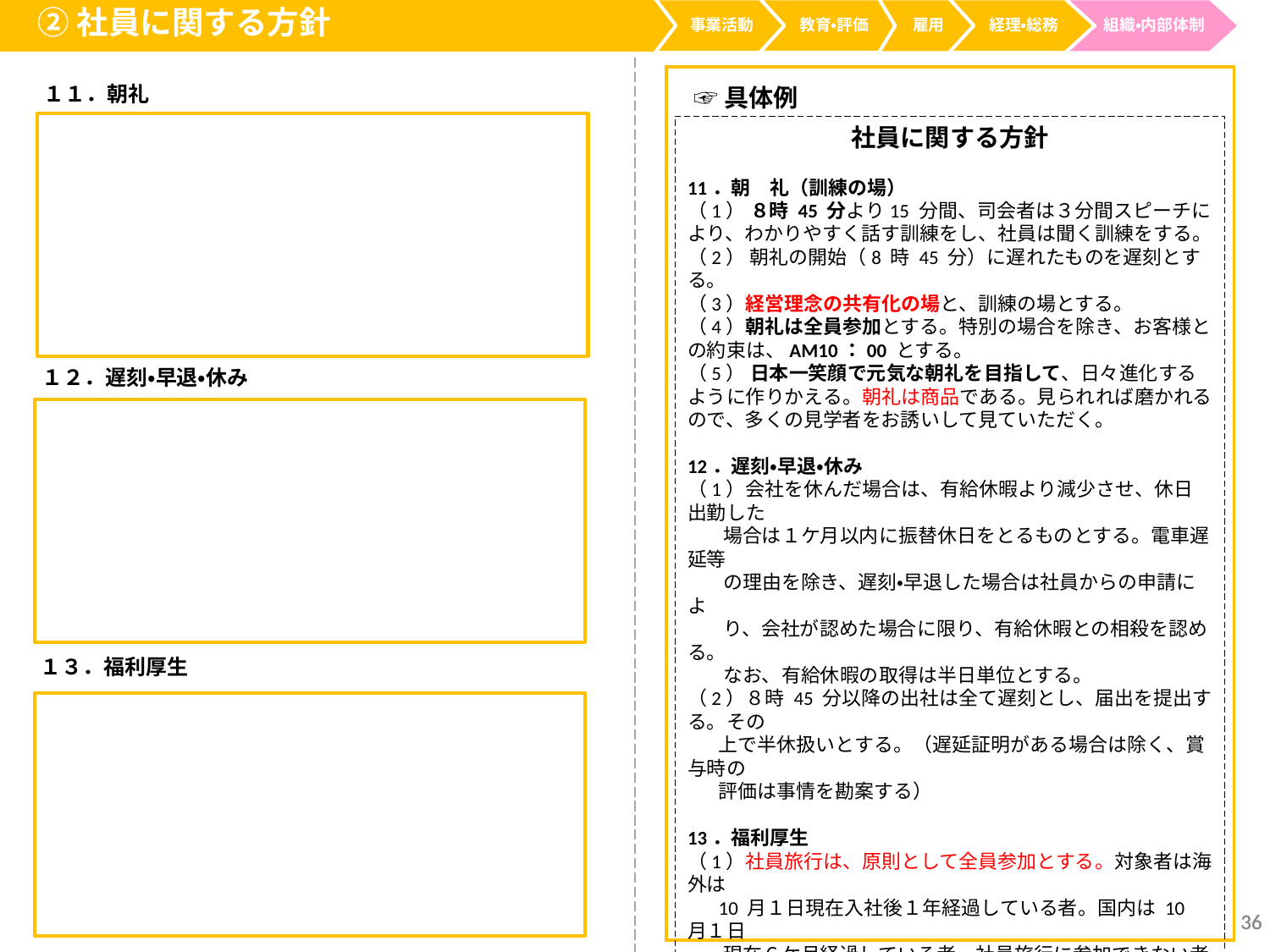

②社員に関する方針
事業活動
経理・総務
教育・評価
雇用
組織・内部体制

１１．朝礼
☞具体例

社員に関する方針

11．朝　礼（訓練の場）
（1） ８時 45 分より15 分間、司会者は３分間スピーチにより、わかりやすく話す訓練をし、社員は聞く訓練をする。
（2） 朝礼の開始（8 時 45 分）に遅れたものを遅刻とする。
（3）経営理念の共有化の場と、訓練の場とする。
（4）朝礼は全員参加とする。特別の場合を除き、お客様との約束は、AM10：00 とする。
（5） 日本一笑顔で元気な朝礼を目指して、日々進化するように作りかえる。朝礼は商品である。見られれば磨かれるので、多くの見学者をお誘いして見ていただく。

12．遅刻・早退・休み
（1）会社を休んだ場合は、有給休暇より減少させ、休日出勤した
       場合は１ケ月以内に振替休日をとるものとする。電車遅延等
       の理由を除き、遅刻・早退した場合は社員からの申請によ
       り、会社が認めた場合に限り、有給休暇との相殺を認める。
       なお、有給休暇の取得は半日単位とする。
（2）８時 45 分以降の出社は全て遅刻とし、届出を提出する。その
      上で半休扱いとする。（遅延証明がある場合は除く、賞与時の
      評価は事情を勘案する）

13．福利厚生
（1）社員旅行は、原則として全員参加とする。対象者は海外は
       10 月１日現在入社後１年経過している者。国内は 10 月１日
       現在６ケ月経過している者。社員旅行に参加できない者は、
       通常通り出社する。有休は許可しない。特別な理由がある場
       合は、直接所長の許可を得る。
（2結婚記念日は休暇。入社１年を経過したものから適用。
（3）家族手当は世帯主に第四子以上（月額 3.0 万円）第三子（2.0
       万円）、第二子（1.5 万円）、第一子（１万円）、とする。
（4）社員の一番大切な人の記念日にはバラの花を贈る。
１２．遅刻・早退・休み

１３．福利厚生

36
36
36